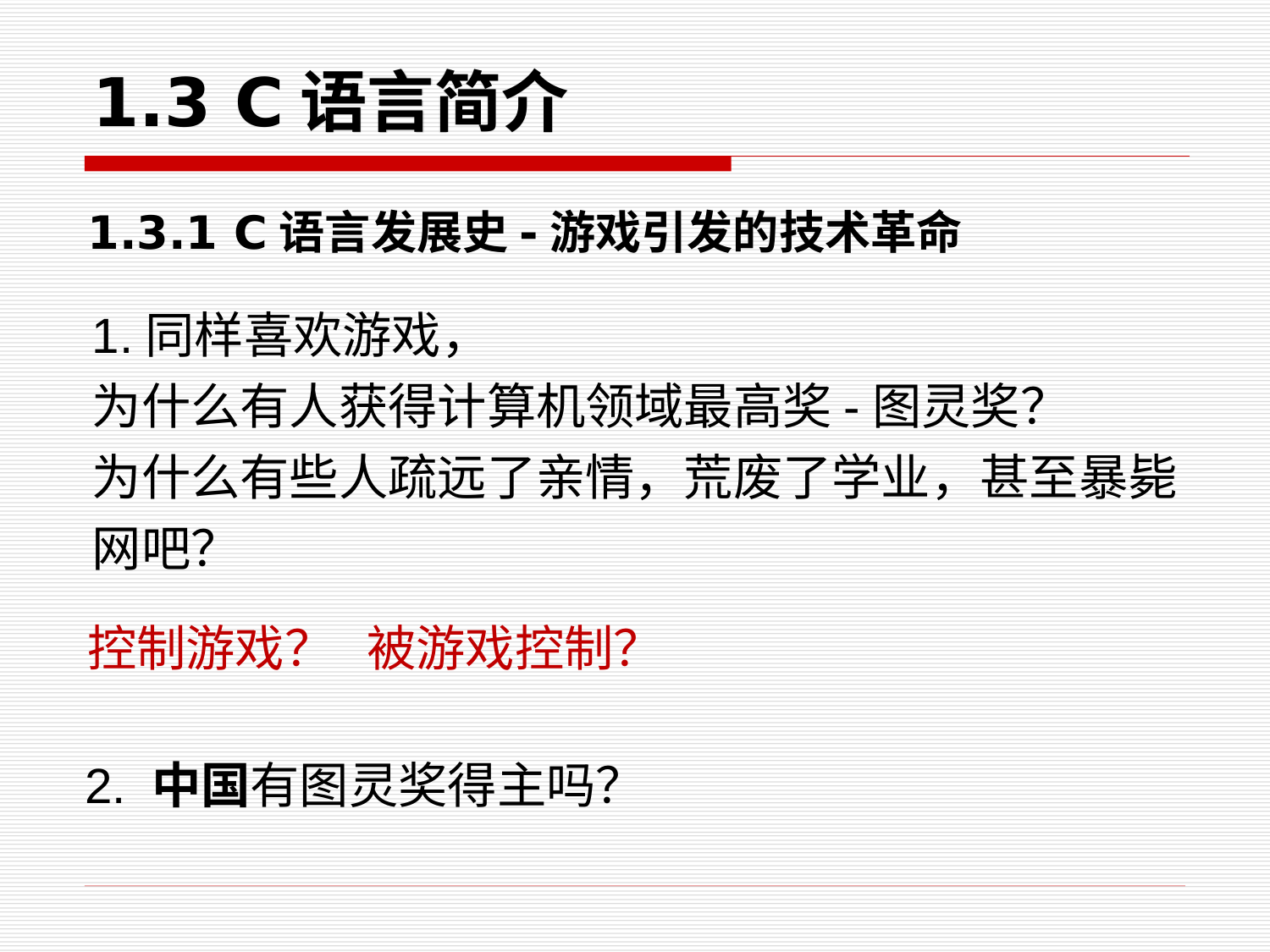

1.3 C语言简介
1.3.1 C语言发展史-游戏引发的技术革命

1.同样喜欢游戏，
为什么有人获得计算机领域最高奖-图灵奖？
为什么有些人疏远了亲情，荒废了学业，甚至暴毙网吧？
控制游戏？   被游戏控制？
2. 中国有图灵奖得主吗？